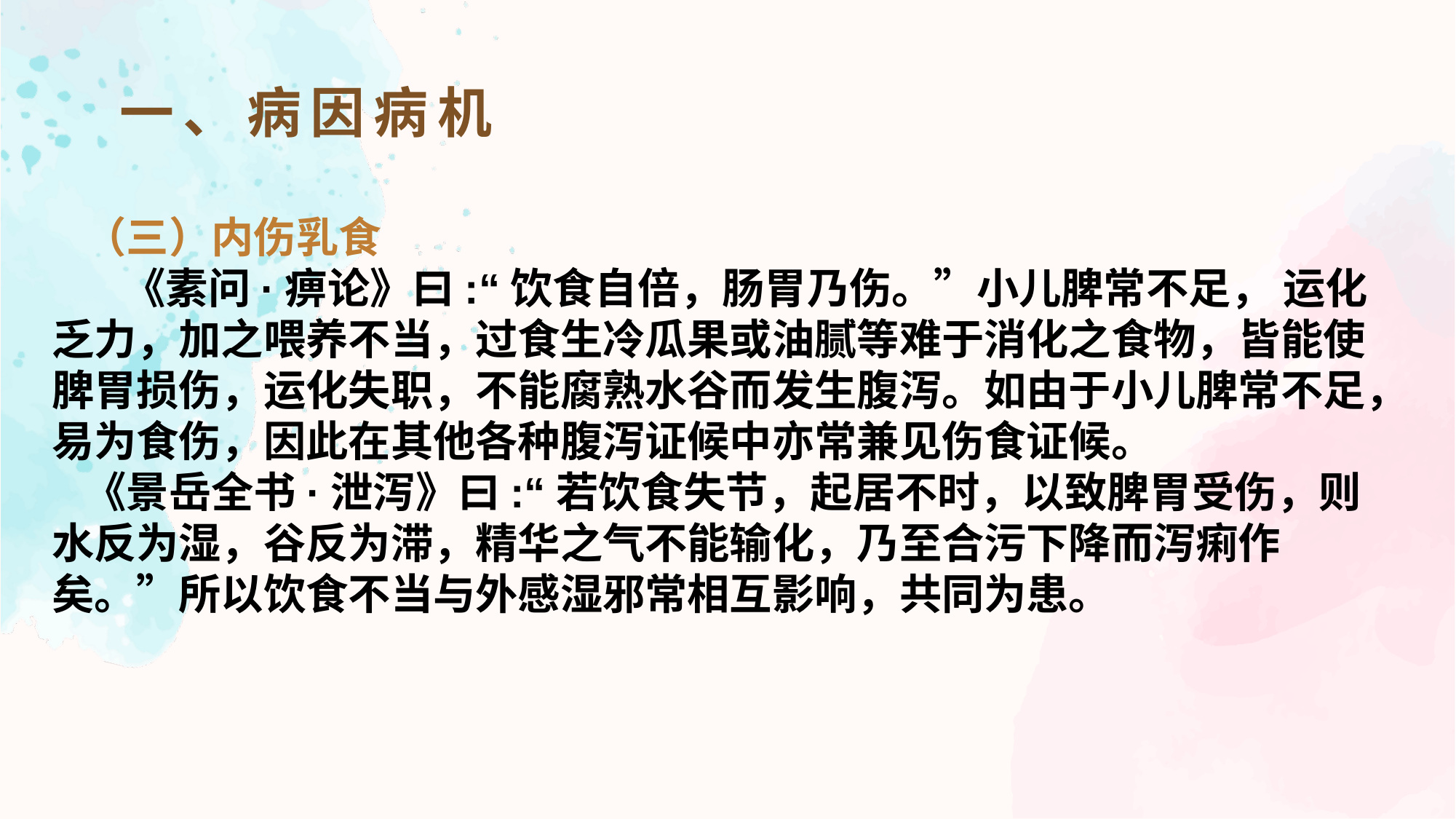

一、病因病机
（三）内伤乳食
   《素问·痹论》曰:“饮食自倍，肠胃乃伤。”小儿脾常不足， 运化乏力，加之喂养不当，过食生冷瓜果或油腻等难于消化之食物，皆能使脾胃损伤，运化失职，不能腐熟水谷而发生腹泻。如由于小儿脾常不足，易为食伤，因此在其他各种腹泻证候中亦常兼见伤食证候。
《景岳全书·泄泻》曰:“若饮食失节，起居不时，以致脾胃受伤，则水反为湿，谷反为滞，精华之气不能输化，乃至合污下降而泻痢作矣。”所以饮食不当与外感湿邪常相互影响，共同为患。